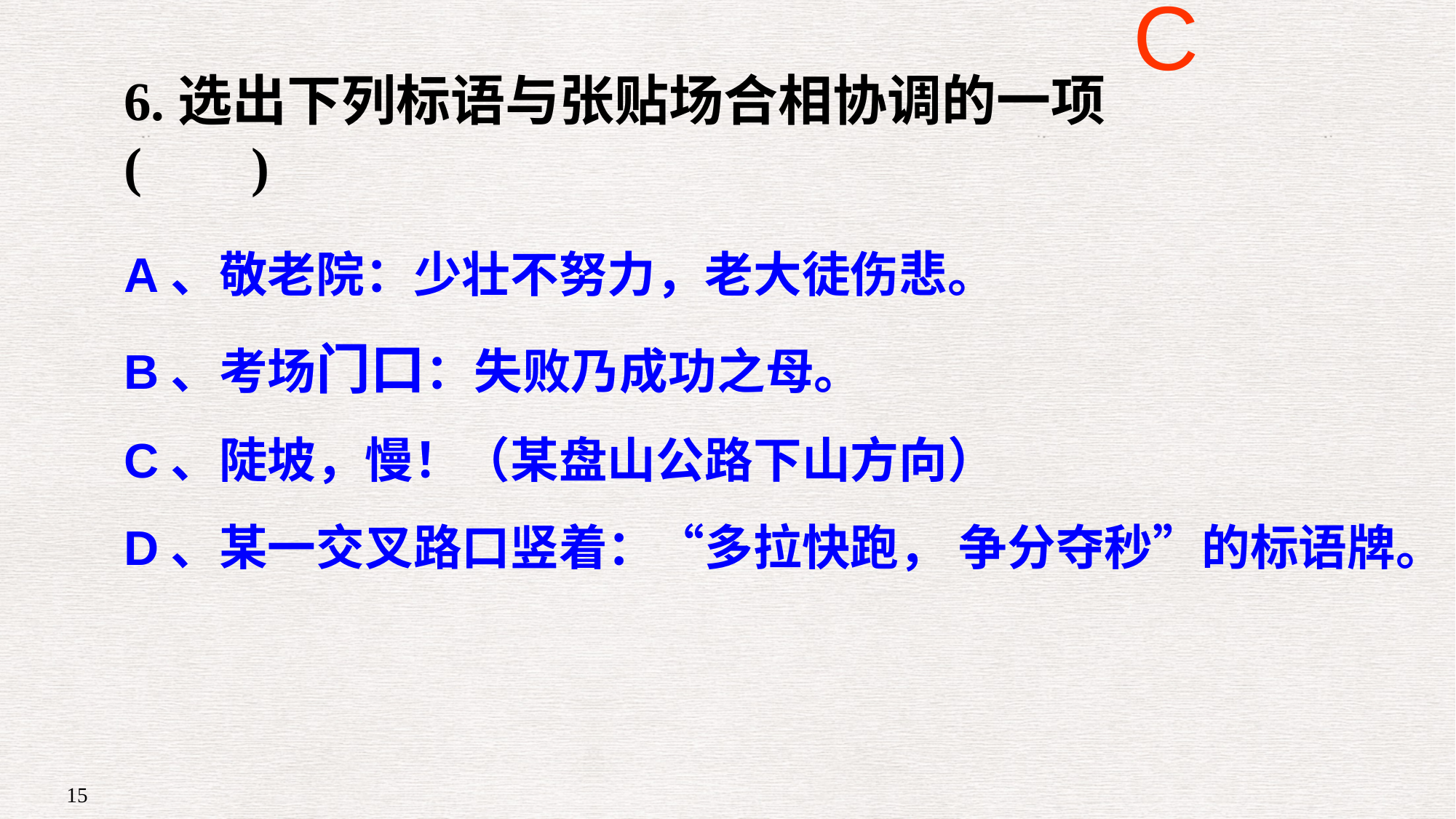

C
6.选出下列标语与张贴场合相协调的一项(        )
A、敬老院：少壮不努力，老大徒伤悲。
B、考场门口：失败乃成功之母。
C、陡坡，慢！（某盘山公路下山方向）
D、某一交叉路口竖着：“多拉快跑， 争分夺秒”的标语牌。